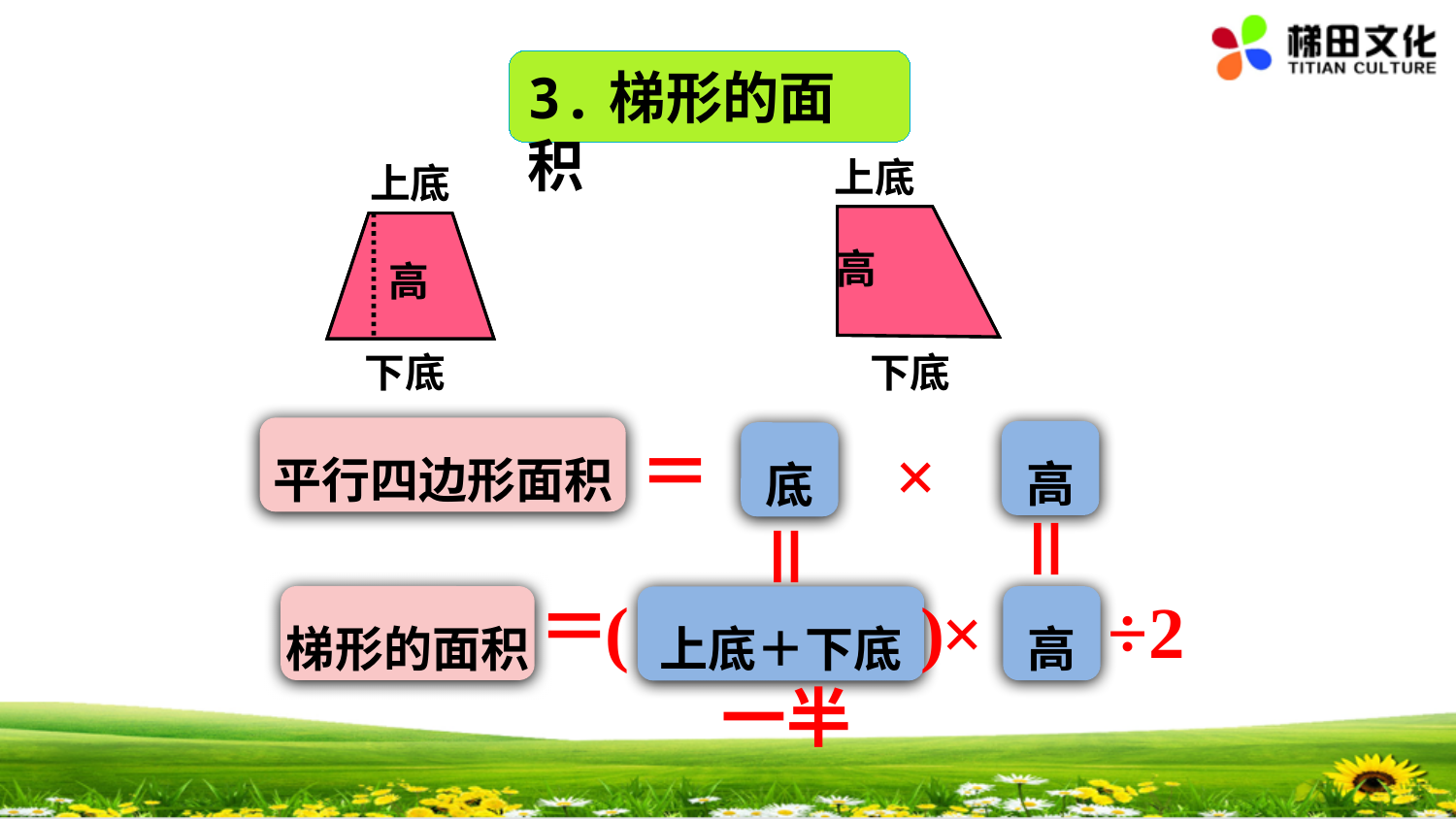

3.梯形的面积
上底
上底

高
高
下底
下底
平行四边形面积
＝
高
底
×
＝
＝
＝
(                )         ÷2
×
梯形的面积
高
上底＋下底
一半